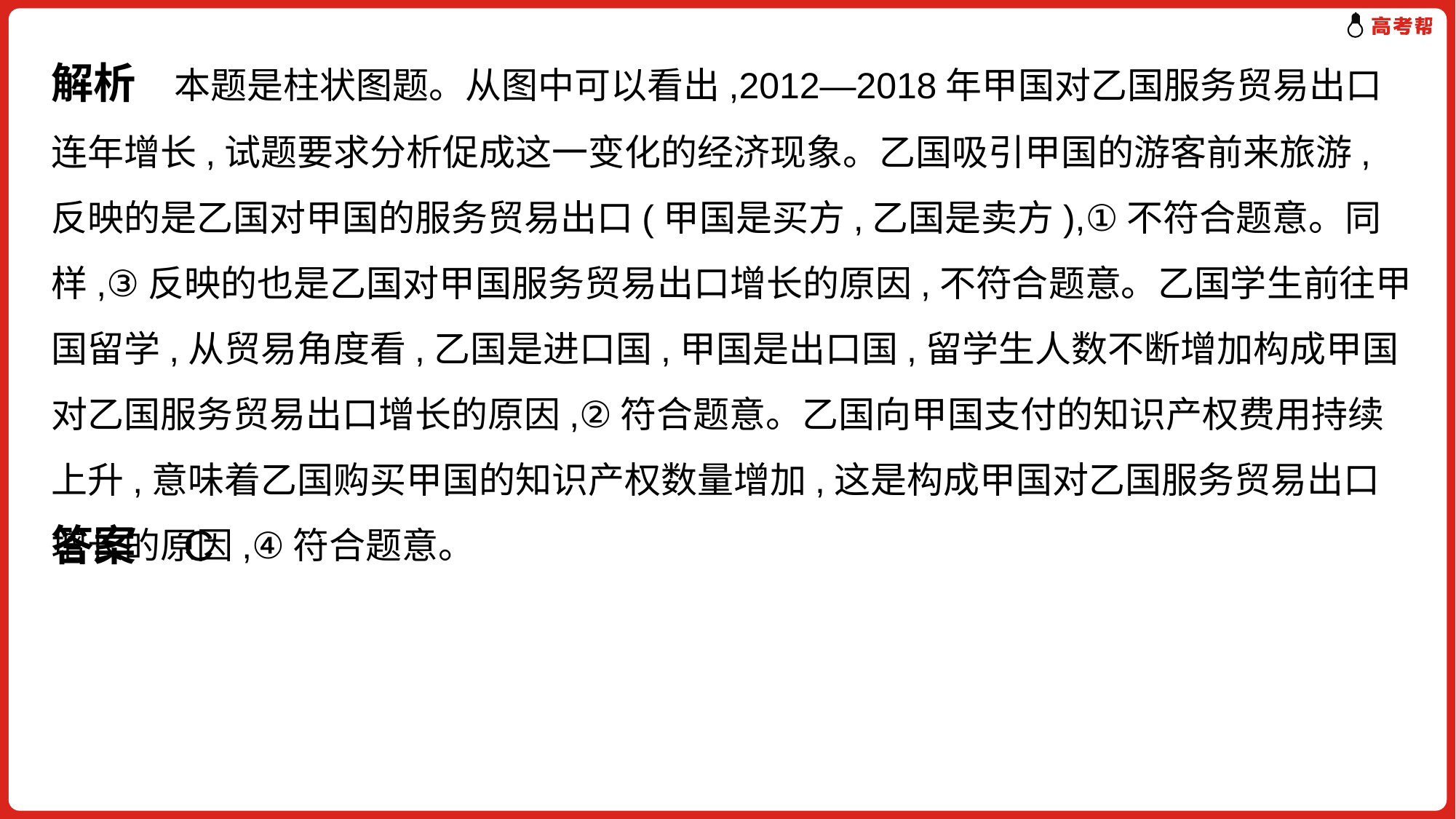

# 解析    本题是柱状图题。从图中可以看出,2012—2018年甲国对乙国服务贸易出口连年增长,试题要求分析促成这一变化的经济现象。乙国吸引甲国的游客前来旅游,反映的是乙国对甲国的服务贸易出口(甲国是买方,乙国是卖方),①不符合题意。同样,③反映的也是乙国对甲国服务贸易出口增长的原因,不符合题意。乙国学生前往甲国留学,从贸易角度看,乙国是进口国,甲国是出口国,留学生人数不断增加构成甲国对乙国服务贸易出口增长的原因,②符合题意。乙国向甲国支付的知识产权费用持续上升,意味着乙国购买甲国的知识产权数量增加,这是构成甲国对乙国服务贸易出口增长的原因,④符合题意。
答案    C